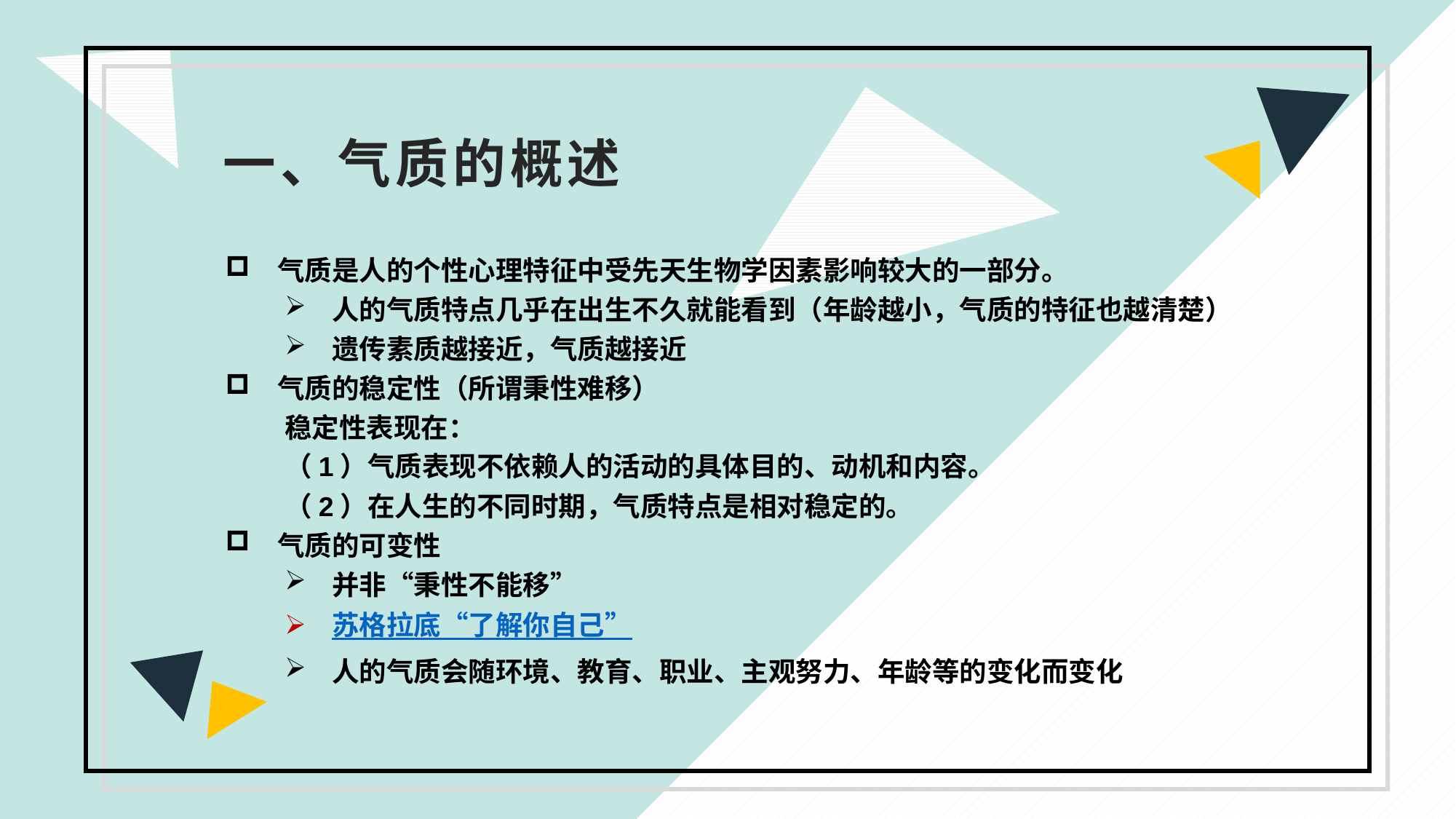

一、气质的概述

气质是人的个性心理特征中受先天生物学因素影响较大的一部分。
人的气质特点几乎在出生不久就能看到（年龄越小，气质的特征也越清楚）
遗传素质越接近，气质越接近
气质的稳定性（所谓秉性难移）
稳定性表现在：
（1）气质表现不依赖人的活动的具体目的、动机和内容。
（2）在人生的不同时期，气质特点是相对稳定的。
气质的可变性
并非“秉性不能移”
苏格拉底“了解你自己”
人的气质会随环境、教育、职业、主观努力、年龄等的变化而变化